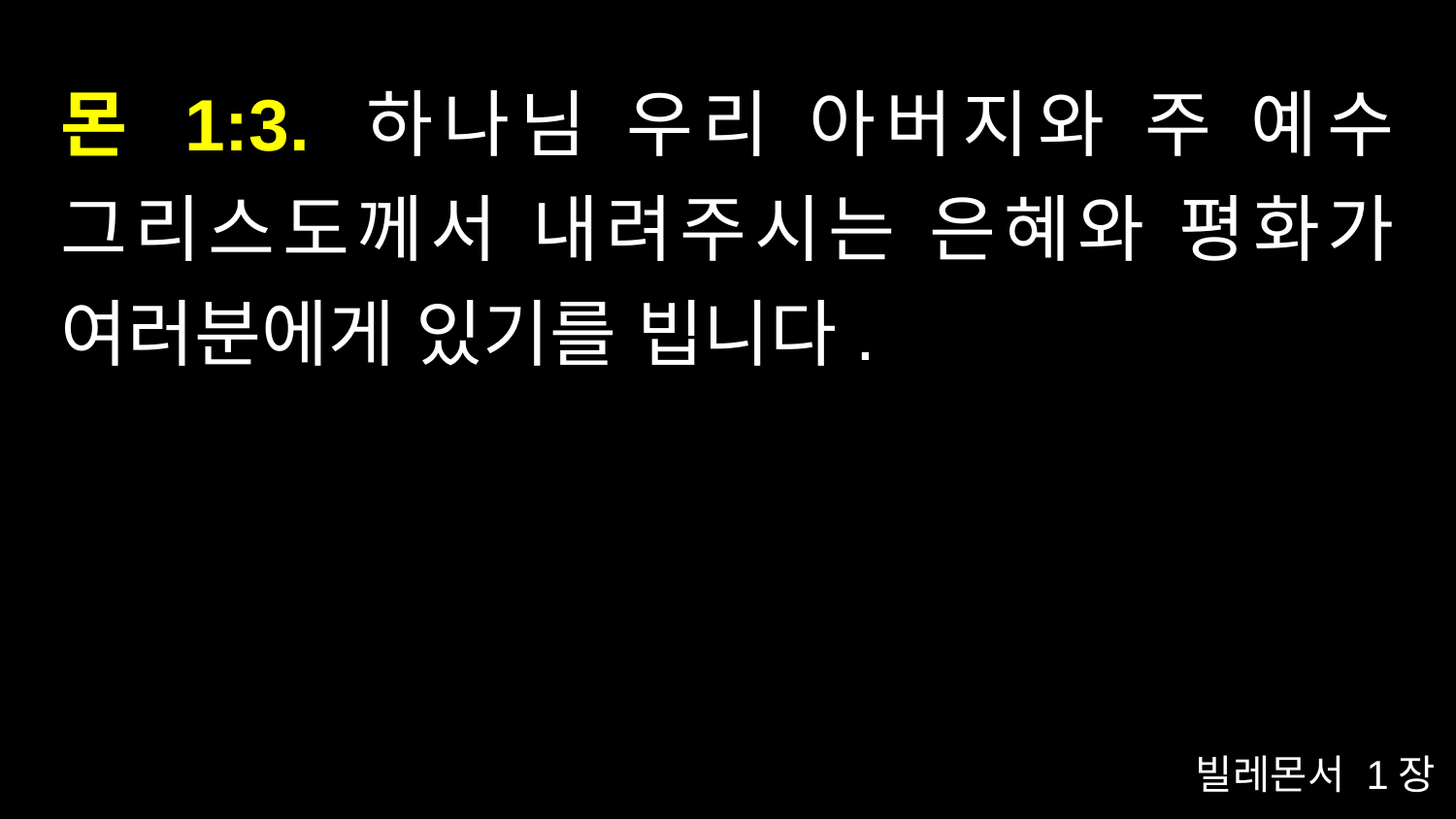

# 몬 1:3. 하나님 우리 아버지와 주 예수 그리스도께서 내려주시는 은혜와 평화가 여러분에게 있기를 빕니다.
빌레몬서 1장